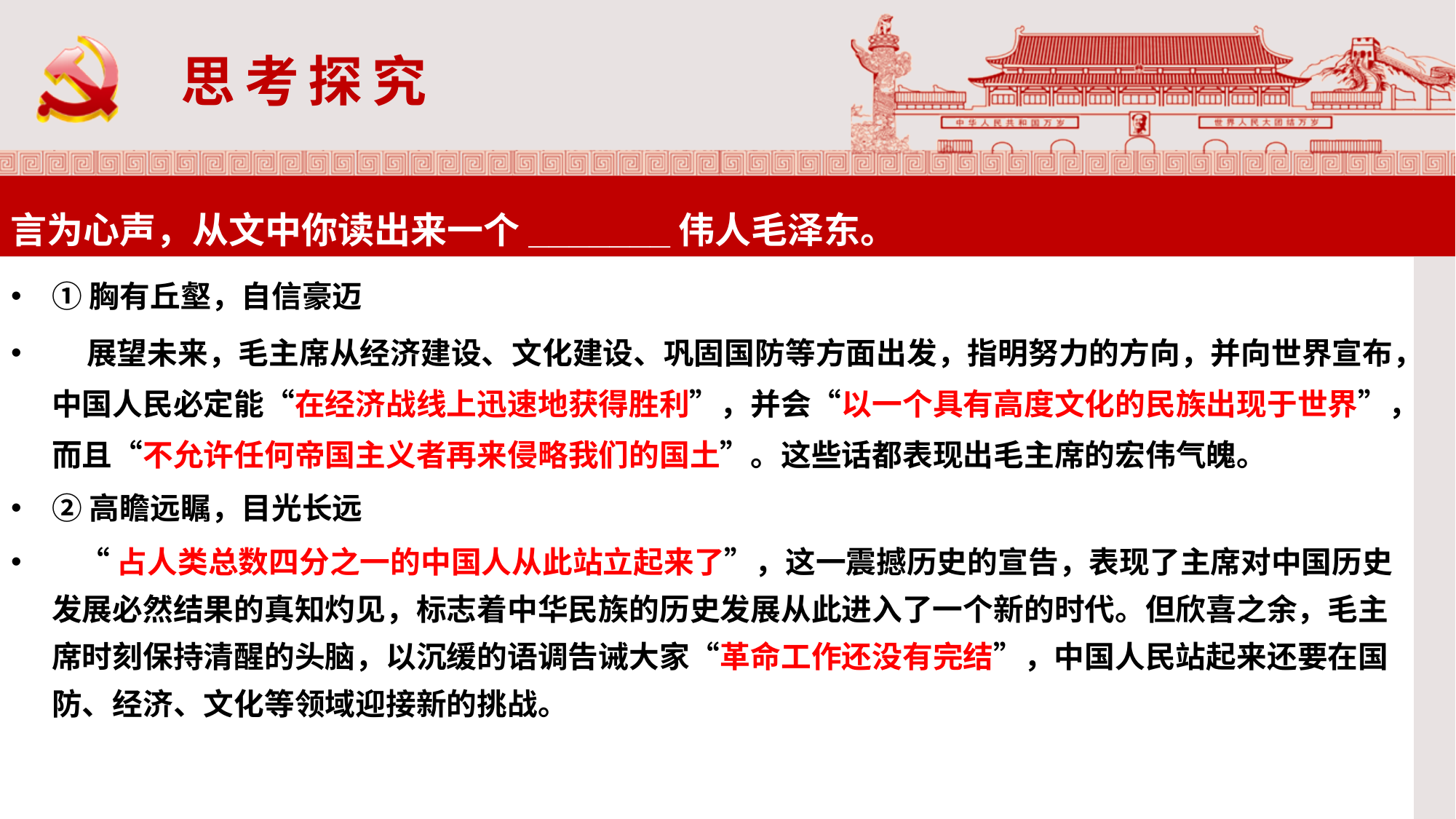

思考探究
言为心声，从文中你读出来一个_______伟人毛泽东。
①胸有丘壑，自信豪迈
    展望未来，毛主席从经济建设、文化建设、巩固国防等方面出发，指明努力的方向，并向世界宣布，中国人民必定能“在经济战线上迅速地获得胜利”，并会“以一个具有高度文化的民族出现于世界”，而且“不允许任何帝国主义者再来侵略我们的国土”。这些话都表现出毛主席的宏伟气魄。
②高瞻远瞩，目光长远
    “占人类总数四分之一的中国人从此站立起来了”，这一震撼历史的宣告，表现了主席对中国历史发展必然结果的真知灼见，标志着中华民族的历史发展从此进入了一个新的时代。但欣喜之余，毛主席时刻保持清醒的头脑，以沉缓的语调告诫大家“革命工作还没有完结”，中国人民站起来还要在国防、经济、文化等领域迎接新的挑战。